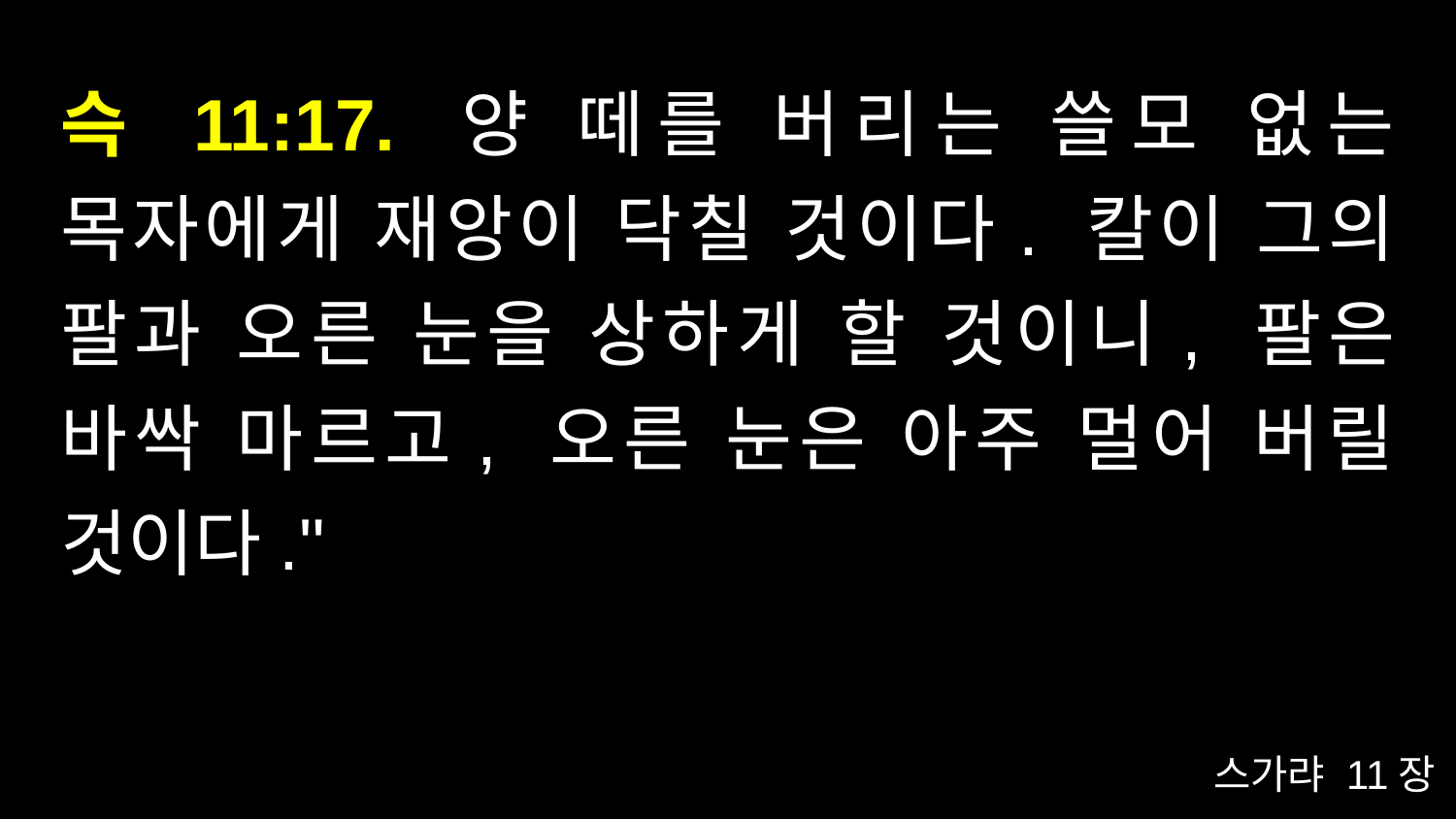

# 슥 11:17. 양 떼를 버리는 쓸모 없는 목자에게 재앙이 닥칠 것이다. 칼이 그의 팔과 오른 눈을 상하게 할 것이니, 팔은 바싹 마르고, 오른 눈은 아주 멀어 버릴 것이다."
스가랴 11장